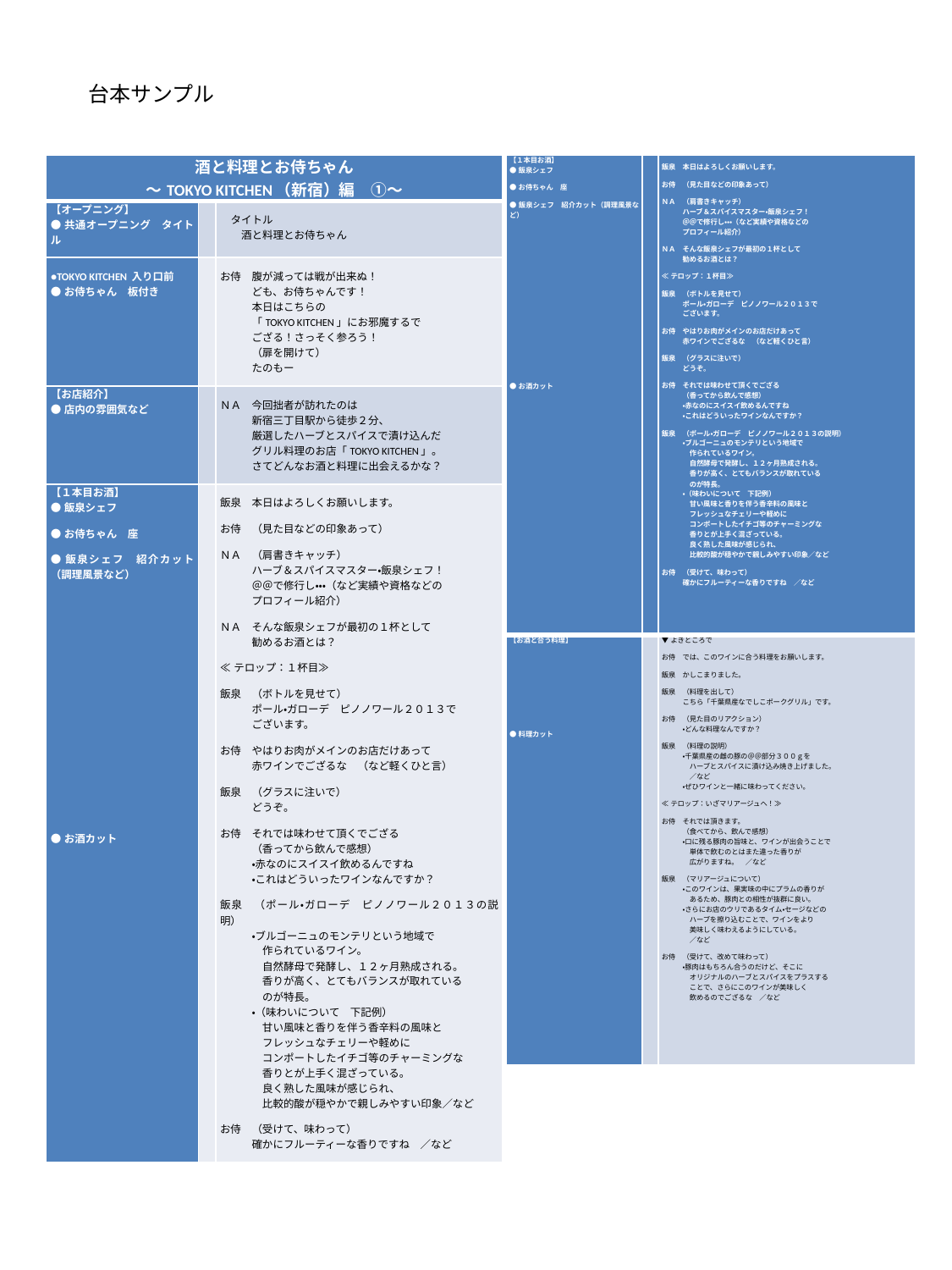

台本サンプル
| 酒と料理とお侍ちゃん ～TOKYO KITCHEN（新宿）編　①～ |  |  |
| --- | --- | --- |
| 【オープニング】 ●共通オープニング　タイトル |  | タイトル 　　酒と料理とお侍ちゃん |
| ●TOKYO KITCHEN 入り口前 ●お侍ちゃん　板付き |  | お侍　腹が減っては戦が出来ぬ！ 　　　ども、お侍ちゃんです！ 　　　本日はこちらの 　　　「TOKYO KITCHEN」にお邪魔するで 　　　ござる！さっそく参ろう！ 　　　（扉を開けて） 　　　たのもー |
| 【お店紹介】 ●店内の雰囲気など |  | ＮＡ　今回拙者が訪れたのは 　　　新宿三丁目駅から徒歩２分、 　　　厳選したハーブとスパイスで漬け込んだ 　　　グリル料理のお店「TOKYO KITCHEN」。 　　　さてどんなお酒と料理に出会えるかな？ |
| 【１本目お酒】 ●飯泉シェフ   ●お侍ちゃん　座   ●飯泉シェフ　紹介カット（調理風景など）                                               ●お酒カット |  | 飯泉　本日はよろしくお願いします。   お侍　（見た目などの印象あって）   ＮＡ　（肩書きキャッチ） 　　　ハーブ＆スパイスマスター・飯泉シェフ！ 　　　＠＠で修行し・・・（など実績や資格などの 　　　プロフィール紹介）   ＮＡ　そんな飯泉シェフが最初の１杯として 　　　勧めるお酒とは？   ≪テロップ：１杯目≫   飯泉　（ボトルを見せて） 　　　ポール・ガローデ　ピノノワール２０１３で 　　　ございます。   お侍　やはりお肉がメインのお店だけあって 　　　赤ワインでござるな　（など軽くひと言）   飯泉　（グラスに注いで） 　　　どうぞ。   お侍　それでは味わせて頂くでござる 　　　（香ってから飲んで感想） 　　　・赤なのにスイスイ飲めるんですね 　　　・これはどういったワインなんですか？   飯泉　（ポール・ガローデ　ピノノワール２０１３の説明） 　　　・ブルゴーニュのモンテリという地域で 　　　　作られているワイン。 　　　　自然酵母で発酵し、１２ヶ月熟成される。 　　　　香りが高く、とてもバランスが取れている 　　　　のが特長。 　　　・（味わいについて　下記例） 　　　　甘い風味と香りを伴う香辛料の風味と 　　　　フレッシュなチェリーや軽めに 　　　　コンポートしたイチゴ等のチャーミングな 　　　　香りとが上手く混ざっている。 　　　　良く熟した風味が感じられ、 　　　　比較的酸が穏やかで親しみやすい印象／など   お侍　（受けて、味わって） 　　　確かにフルーティーな香りですね　／など |
| 【１本目お酒】 ●飯泉シェフ   ●お侍ちゃん　座   ●飯泉シェフ　紹介カット（調理風景など）                                               ●お酒カット |  | 飯泉　本日はよろしくお願いします。   お侍　（見た目などの印象あって）   ＮＡ　（肩書きキャッチ） 　　　ハーブ＆スパイスマスター・飯泉シェフ！ 　　　＠＠で修行し・・・（など実績や資格などの 　　　プロフィール紹介）   ＮＡ　そんな飯泉シェフが最初の１杯として 　　　勧めるお酒とは？   ≪テロップ：１杯目≫   飯泉　（ボトルを見せて） 　　　ポール・ガローデ　ピノノワール２０１３で 　　　ございます。   お侍　やはりお肉がメインのお店だけあって 　　　赤ワインでござるな　（など軽くひと言）   飯泉　（グラスに注いで） 　　　どうぞ。   お侍　それでは味わせて頂くでござる 　　　（香ってから飲んで感想） 　　　・赤なのにスイスイ飲めるんですね 　　　・これはどういったワインなんですか？   飯泉　（ポール・ガローデ　ピノノワール２０１３の説明） 　　　・ブルゴーニュのモンテリという地域で 　　　　作られているワイン。 　　　　自然酵母で発酵し、１２ヶ月熟成される。 　　　　香りが高く、とてもバランスが取れている 　　　　のが特長。 　　　・（味わいについて　下記例） 　　　　甘い風味と香りを伴う香辛料の風味と 　　　　フレッシュなチェリーや軽めに 　　　　コンポートしたイチゴ等のチャーミングな 　　　　香りとが上手く混ざっている。 　　　　良く熟した風味が感じられ、 　　　　比較的酸が穏やかで親しみやすい印象／など   お侍　（受けて、味わって） 　　　確かにフルーティーな香りですね　／など |
| --- | --- | --- |
| 【お酒と合う料理】                         ●料理カット |  | ▼よきところで   お侍　では、このワインに合う料理をお願いします。   飯泉　かしこまりました。   飯泉　（料理を出して） 　　　こちら「千葉県産なでしこポークグリル」です。   お侍　（見た目のリアクション） 　　　・どんな料理なんですか？   飯泉　（料理の説明） 　　　・千葉県産の雌の豚の＠＠部分３００ｇを 　　　　ハーブとスパイスに漬け込み焼き上げました。 　　　　／など 　　　・ぜひワインと一緒に味わってください。   ≪テロップ：いざマリアージュへ！≫   お侍　それでは頂きます。 　　　（食べてから、飲んで感想） 　　　・口に残る豚肉の旨味と、ワインが出会うことで 　　　　単体で飲むのとはまた違った香りが 　　　　広がりますね。　／など   飯泉　（マリアージュについて） 　　　・このワインは、果実味の中にプラムの香りが 　　　　あるため、豚肉との相性が抜群に良い。 　　　・さらにお店のウリであるタイム・セージなどの 　　　　ハーブを擦り込むことで、ワインをより 　　　　美味しく味わえるようにしている。 　　　　／など   お侍　（受けて、改めて味わって） 　　　・豚肉はもちろん合うのだけど、そこに 　　　　オリジナルのハーブとスパイスをプラスする 　　　　ことで、さらにこのワインが美味しく 　　　　飲めるのでござるな　／など |